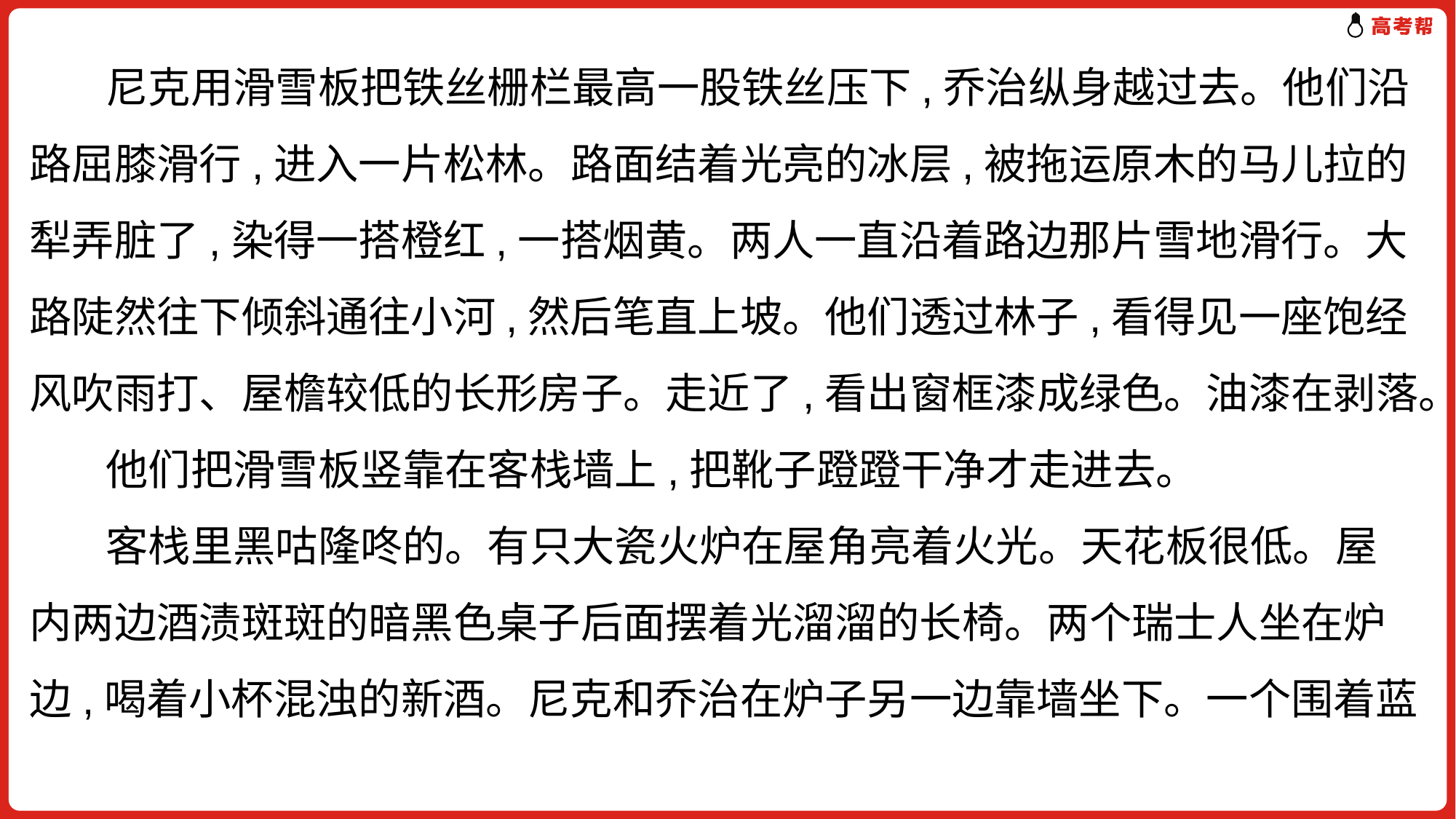

尼克用滑雪板把铁丝栅栏最高一股铁丝压下,乔治纵身越过去。他们沿路屈膝滑行,进入一片松林。路面结着光亮的冰层,被拖运原木的马儿拉的犁弄脏了,染得一搭橙红,一搭烟黄。两人一直沿着路边那片雪地滑行。大路陡然往下倾斜通往小河,然后笔直上坡。他们透过林子,看得见一座饱经风吹雨打、屋檐较低的长形房子。走近了,看出窗框漆成绿色。油漆在剥落。
       他们把滑雪板竖靠在客栈墙上,把靴子蹬蹬干净才走进去。
       客栈里黑咕隆咚的。有只大瓷火炉在屋角亮着火光。天花板很低。屋内两边酒渍斑斑的暗黑色桌子后面摆着光溜溜的长椅。两个瑞士人坐在炉边,喝着小杯混浊的新酒。尼克和乔治在炉子另一边靠墙坐下。一个围着蓝